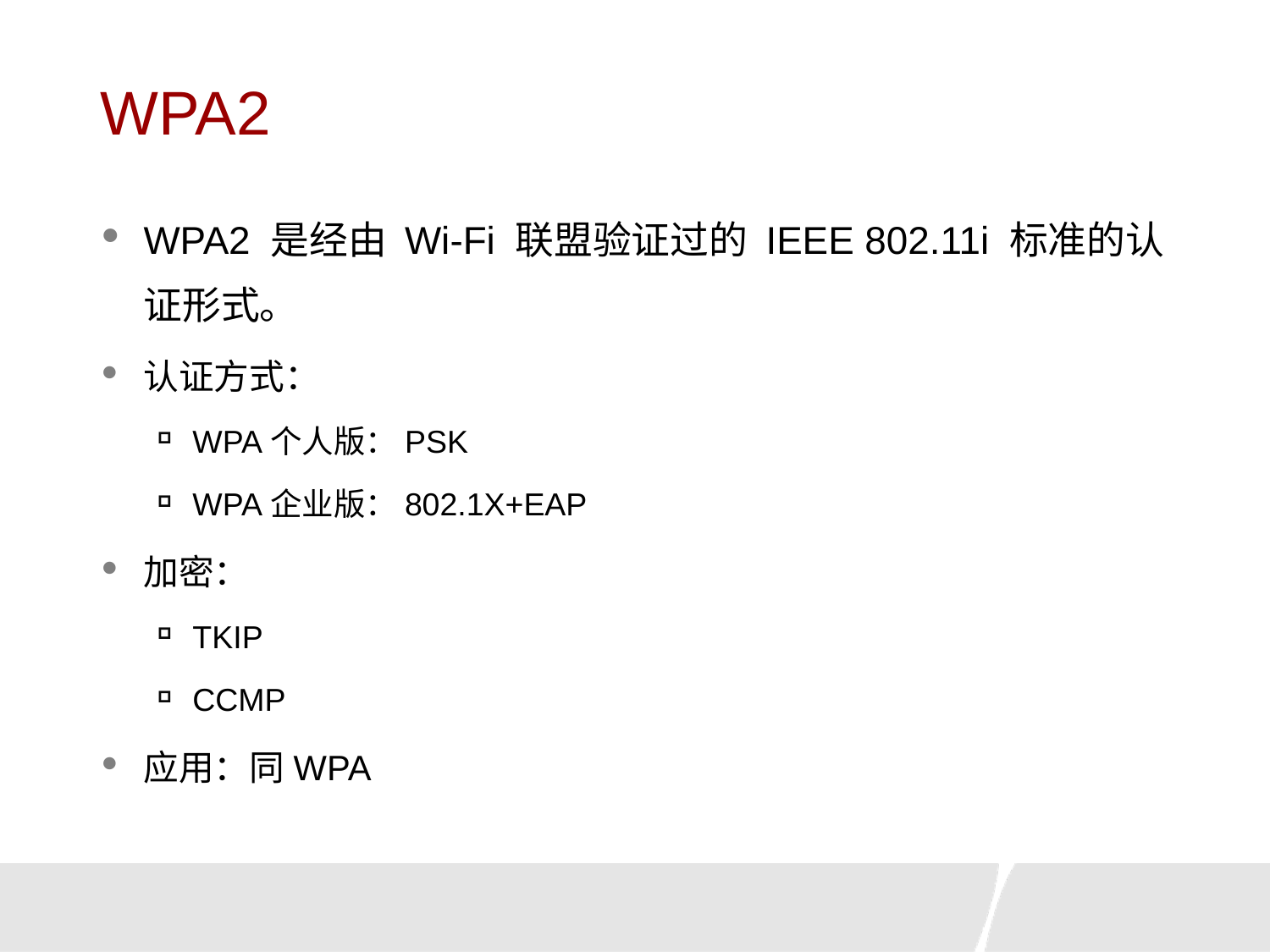

# WPA2
WPA2 是经由 Wi-Fi 联盟验证过的 IEEE 802.11i 标准的认证形式。
认证方式：
WPA个人版：PSK
WPA企业版：802.1X+EAP
加密：
TKIP
CCMP
应用：同WPA